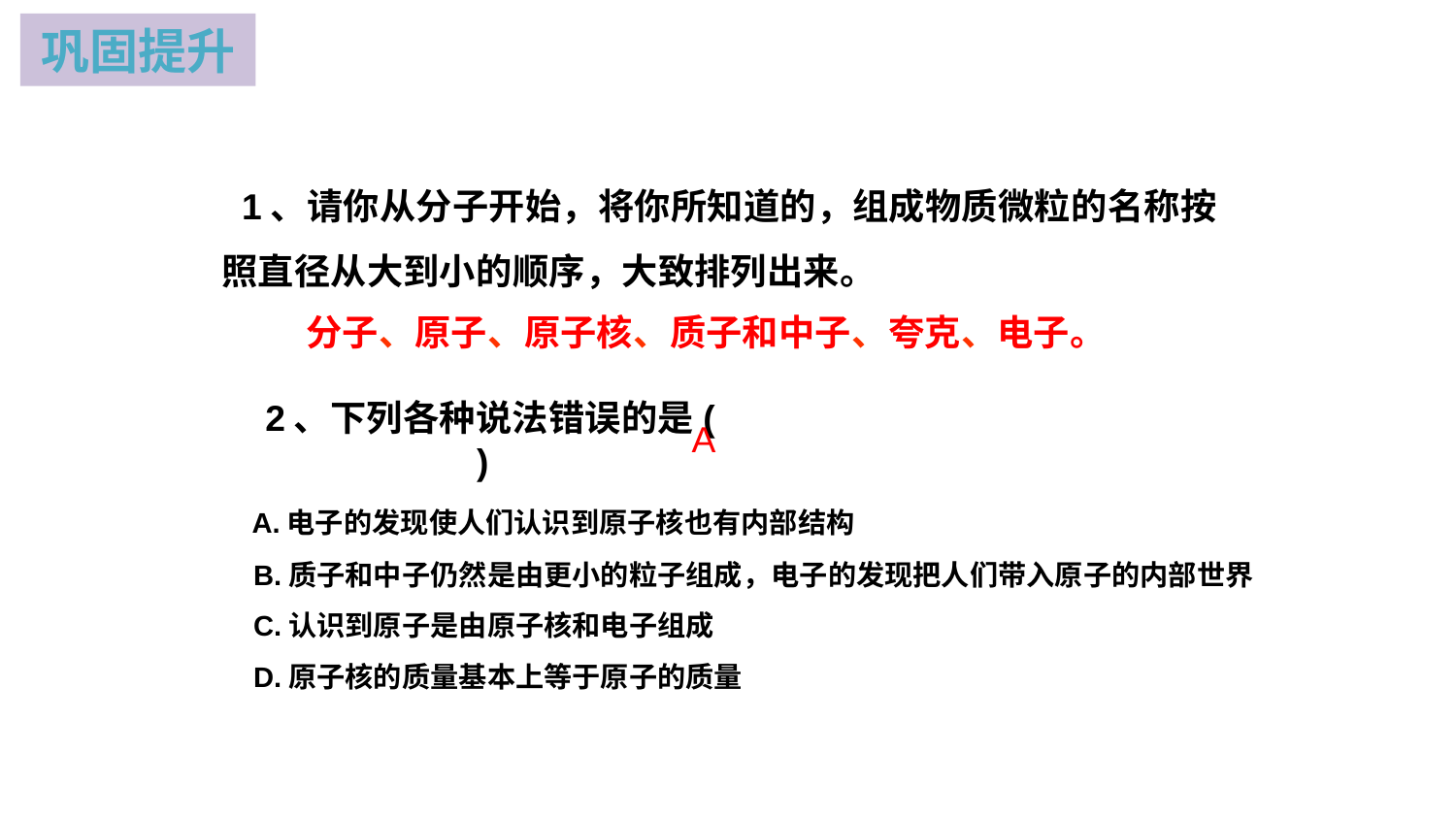

巩固提升
  1、请你从分子开始，将你所知道的，组成物质微粒的名称按 照直径从大到小的顺序，大致排列出来。
　　分子、原子、原子核、质子和中子、夸克、电子。
2、下列各种说法错误的是(     )
A
   A.电子的发现使人们认识到原子核也有内部结构
    B.质子和中子仍然是由更小的粒子组成，电子的发现把人们带入原子的内部世界
    C.认识到原子是由原子核和电子组成
    D.原子核的质量基本上等于原子的质量